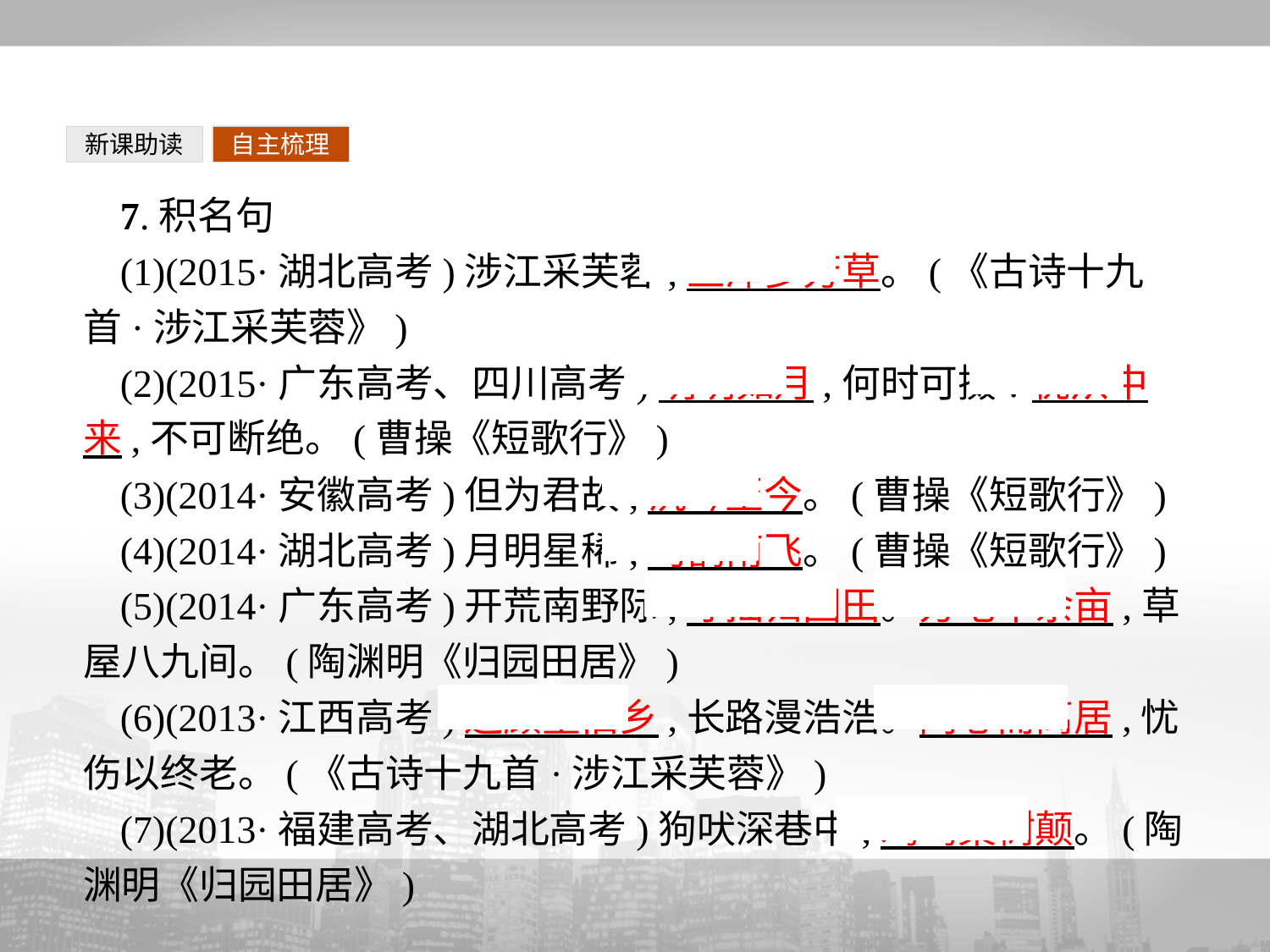

新课助读
自主梳理
7.积名句
(1)(2015·湖北高考)涉江采芙蓉,兰泽多芳草。(《古诗十九首·涉江采芙蓉》)
(2)(2015·广东高考、四川高考)明明如月,何时可掇?忧从中来,不可断绝。(曹操《短歌行》)
(3)(2014·安徽高考)但为君故,沉吟至今。(曹操《短歌行》)
(4)(2014·湖北高考)月明星稀,乌鹊南飞。(曹操《短歌行》)
(5)(2014·广东高考)开荒南野际,守拙归园田。方宅十余亩,草屋八九间。(陶渊明《归园田居》)
(6)(2013·江西高考)还顾望旧乡,长路漫浩浩。同心而离居,忧伤以终老。(《古诗十九首·涉江采芙蓉》)
(7)(2013·福建高考、湖北高考)狗吠深巷中,鸡鸣桑树颠。(陶渊明《归园田居》)